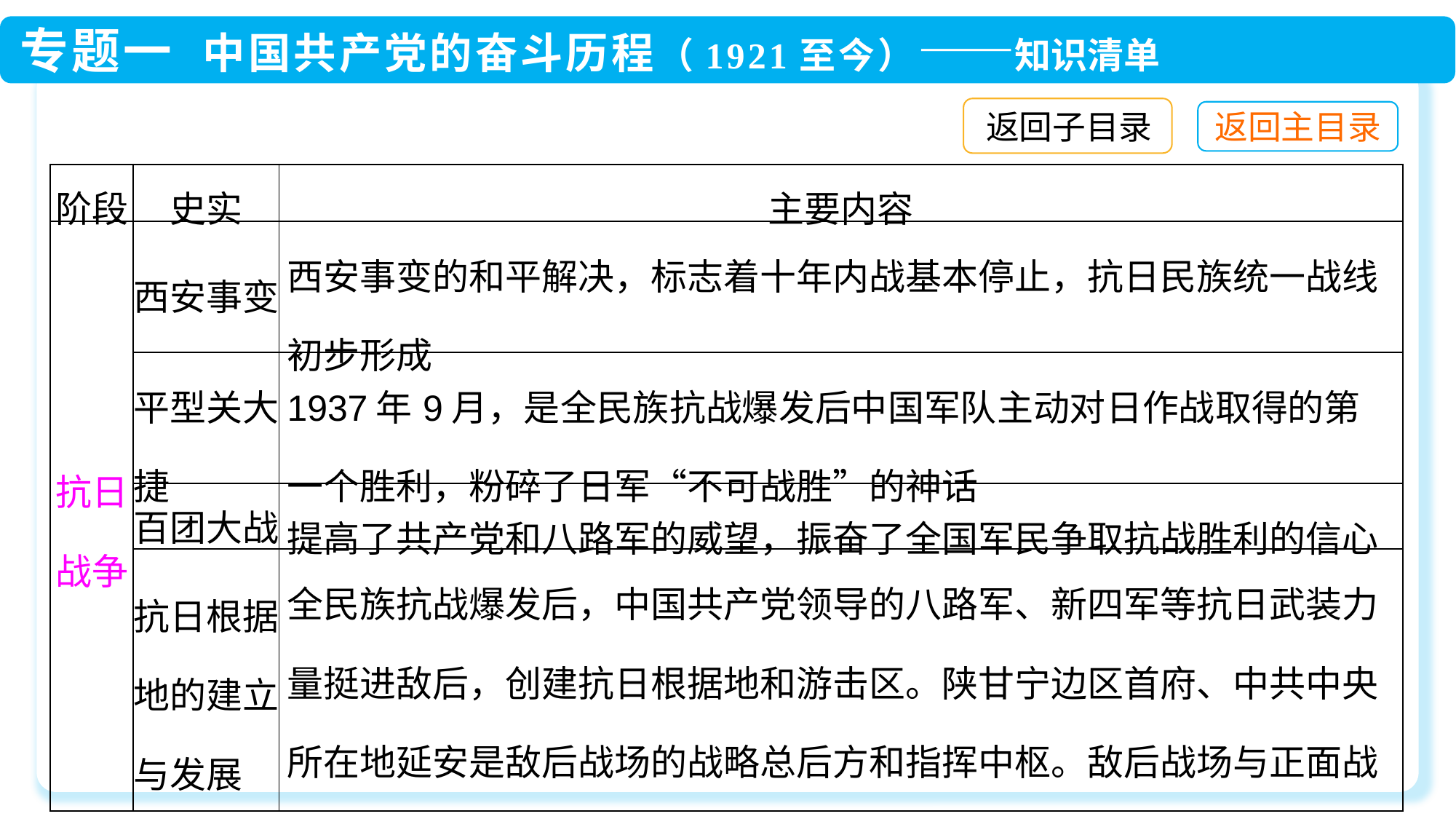

返回子目录
| 阶段 | 史实 | 主要内容 |
| --- | --- | --- |
| 抗日战争 | 西安事变 | 西安事变的和平解决，标志着十年内战基本停止，抗日民族统一战线初步形成 |
|  | 平型关大捷 | 1937年9月，是全民族抗战爆发后中国军队主动对日作战取得的第一个胜利，粉碎了日军“不可战胜”的神话 |
|  | 百团大战 | 提高了共产党和八路军的威望，振奋了全国军民争取抗战胜利的信心 |
|  | 抗日根据地的建立与发展 | 全民族抗战爆发后，中国共产党领导的八路军、新四军等抗日武装力量挺进敌后，创建抗日根据地和游击区。陕甘宁边区首府、中共中央所在地延安是敌后战场的战略总后方和指挥中枢。敌后战场与正面战场相互配合，构成了中国抗日战争的整体 |